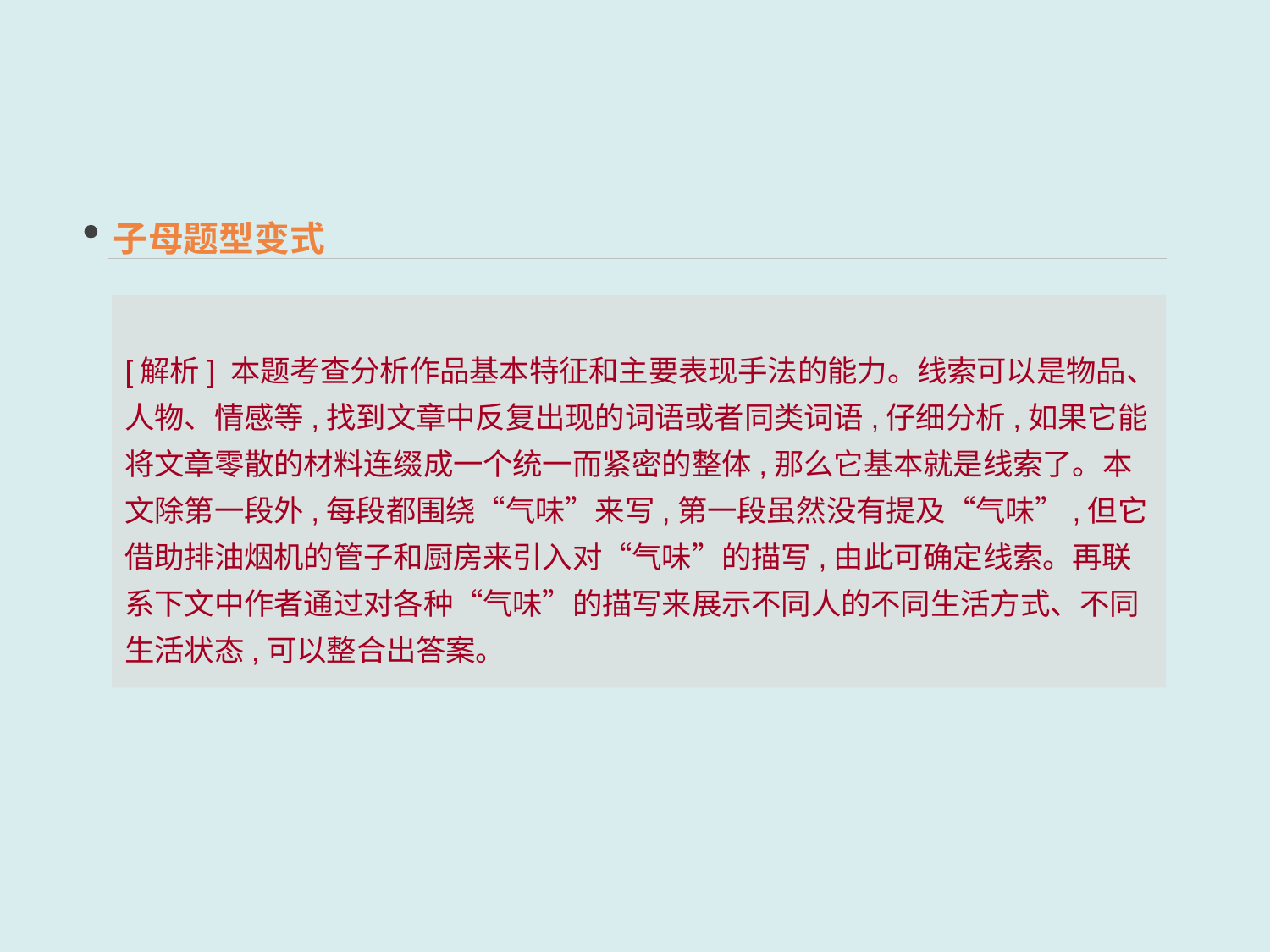

子母题型变式

[解析] 本题考查分析作品基本特征和主要表现手法的能力。线索可以是物品、人物、情感等,找到文章中反复出现的词语或者同类词语,仔细分析,如果它能将文章零散的材料连缀成一个统一而紧密的整体,那么它基本就是线索了。本文除第一段外,每段都围绕“气味”来写,第一段虽然没有提及“气味”,但它借助排油烟机的管子和厨房来引入对“气味”的描写,由此可确定线索。再联系下文中作者通过对各种“气味”的描写来展示不同人的不同生活方式、不同生活状态,可以整合出答案。